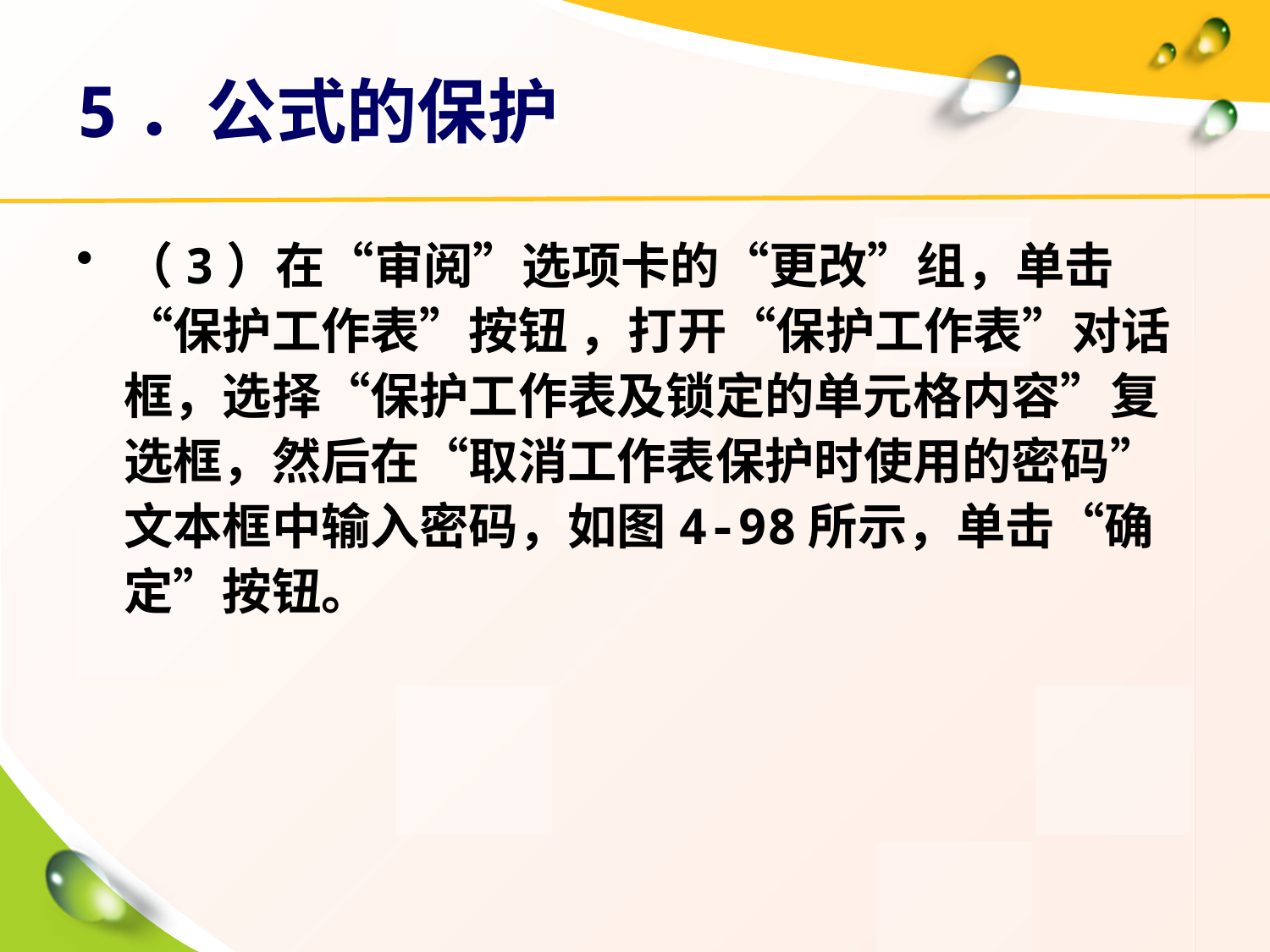

# 5．公式的保护
（3）在“审阅”选项卡的“更改”组，单击“保护工作表”按钮 ，打开“保护工作表”对话框，选择“保护工作表及锁定的单元格内容”复选框，然后在“取消工作表保护时使用的密码”文本框中输入密码，如图4-98所示，单击“确定”按钮。